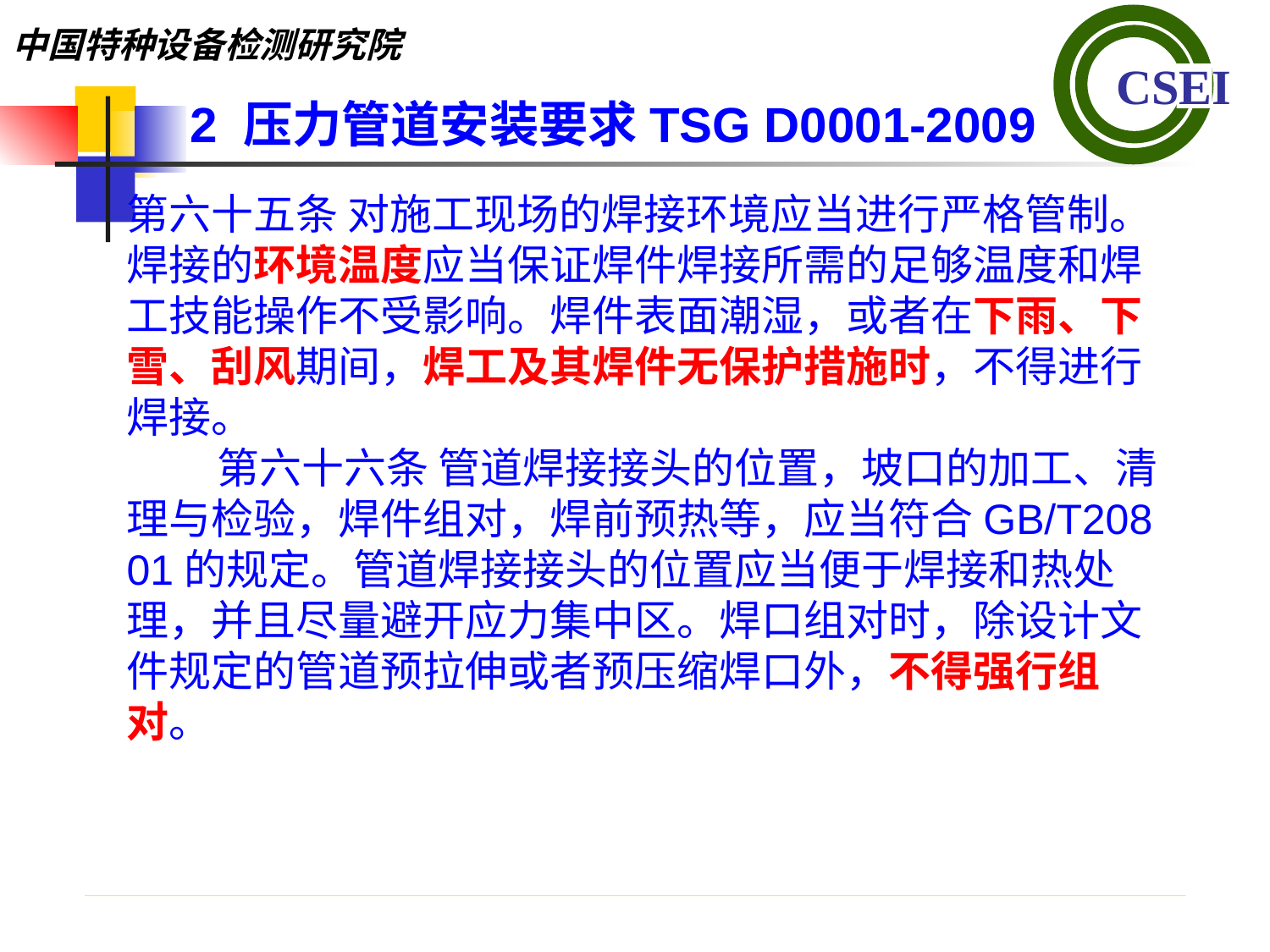

2 压力管道安装要求TSG D0001-2009
第六十五条 对施工现场的焊接环境应当进行严格管制。焊接的环境温度应当保证焊件焊接所需的足够温度和焊工技能操作不受影响。焊件表面潮湿，或者在下雨、下雪、刮风期间，焊工及其焊件无保护措施时，不得进行焊接。    第六十六条 管道焊接接头的位置，坡口的加工、清理与检验，焊件组对，焊前预热等，应当符合GB/T20801的规定。管道焊接接头的位置应当便于焊接和热处理，并且尽量避开应力集中区。焊口组对时，除设计文件规定的管道预拉伸或者预压缩焊口外，不得强行组对。